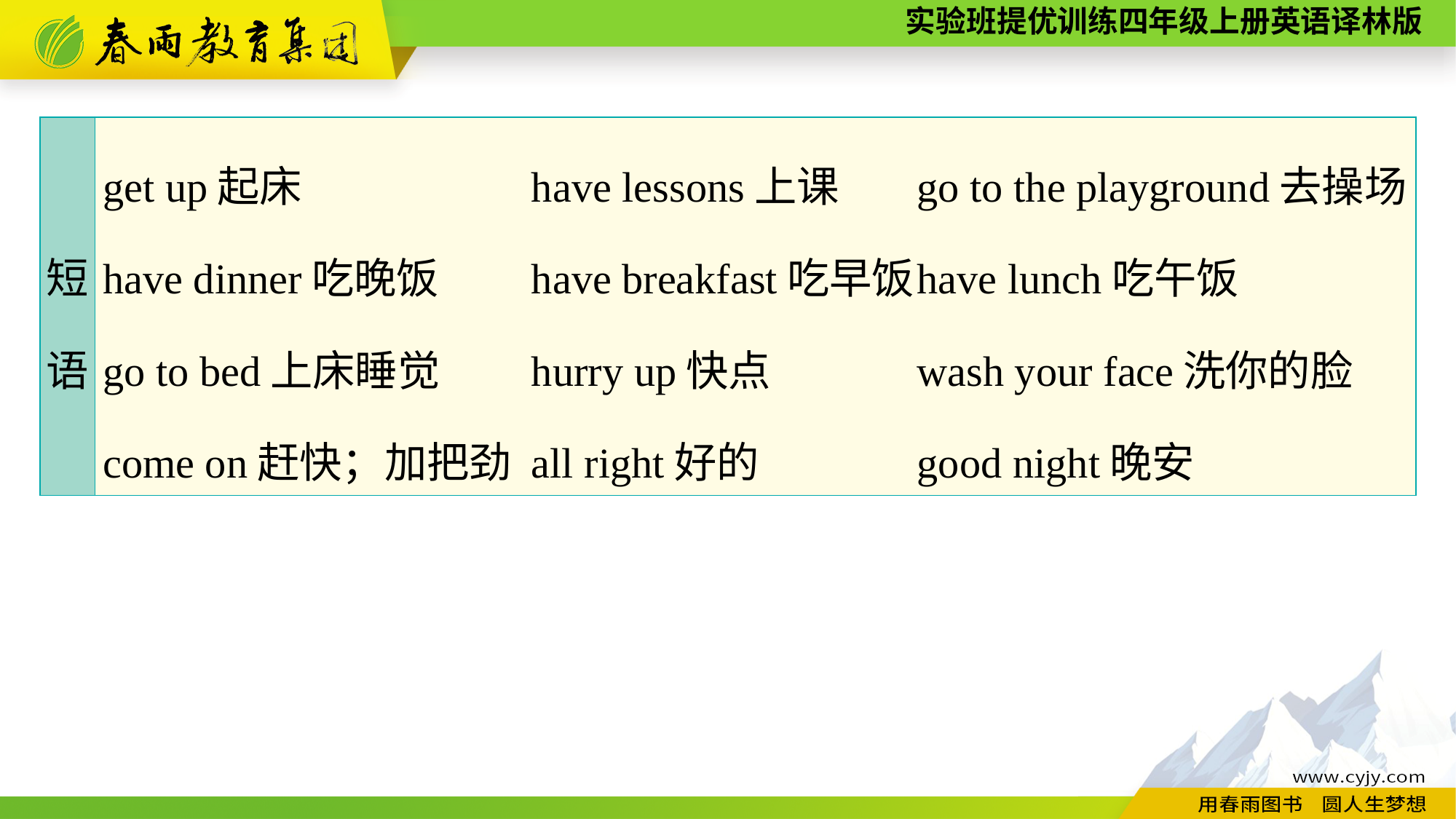

| 短 语 | get up起床 have lessons上课 go to the playground去操场 have dinner吃晚饭 have breakfast吃早饭 have lunch吃午饭 go to bed上床睡觉 hurry up快点 wash your face洗你的脸 come on赶快；加把劲 all right好的 good night晚安 |
| --- | --- |